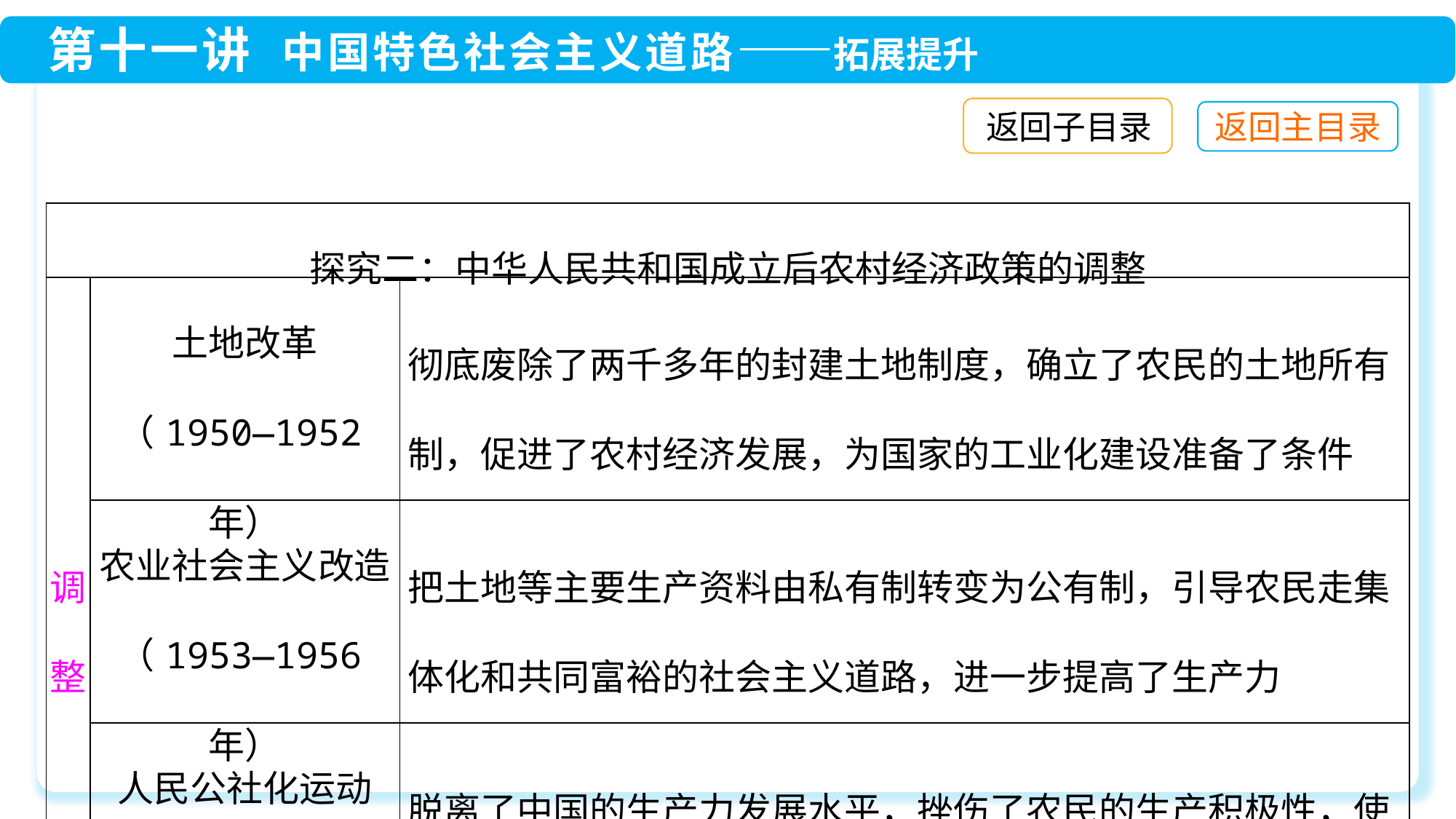

返回子目录
| 探究二：中华人民共和国成立后农村经济政策的调整 |  |  |
| --- | --- | --- |
| 调 整 | 土地改革 （1950—1952年） | 彻底废除了两千多年的封建土地制度，确立了农民的土地所有制，促进了农村经济发展，为国家的工业化建设准备了条件 |
|  | 农业社会主义改造（1953—1956年） | 把土地等主要生产资料由私有制转变为公有制，引导农民走集体化和共同富裕的社会主义道路，进一步提高了生产力 |
|  | 人民公社化运动（1958—1978年） | 脱离了中国的生产力发展水平，挫伤了农民的生产积极性，使农业生产遭到了严重的破坏 |